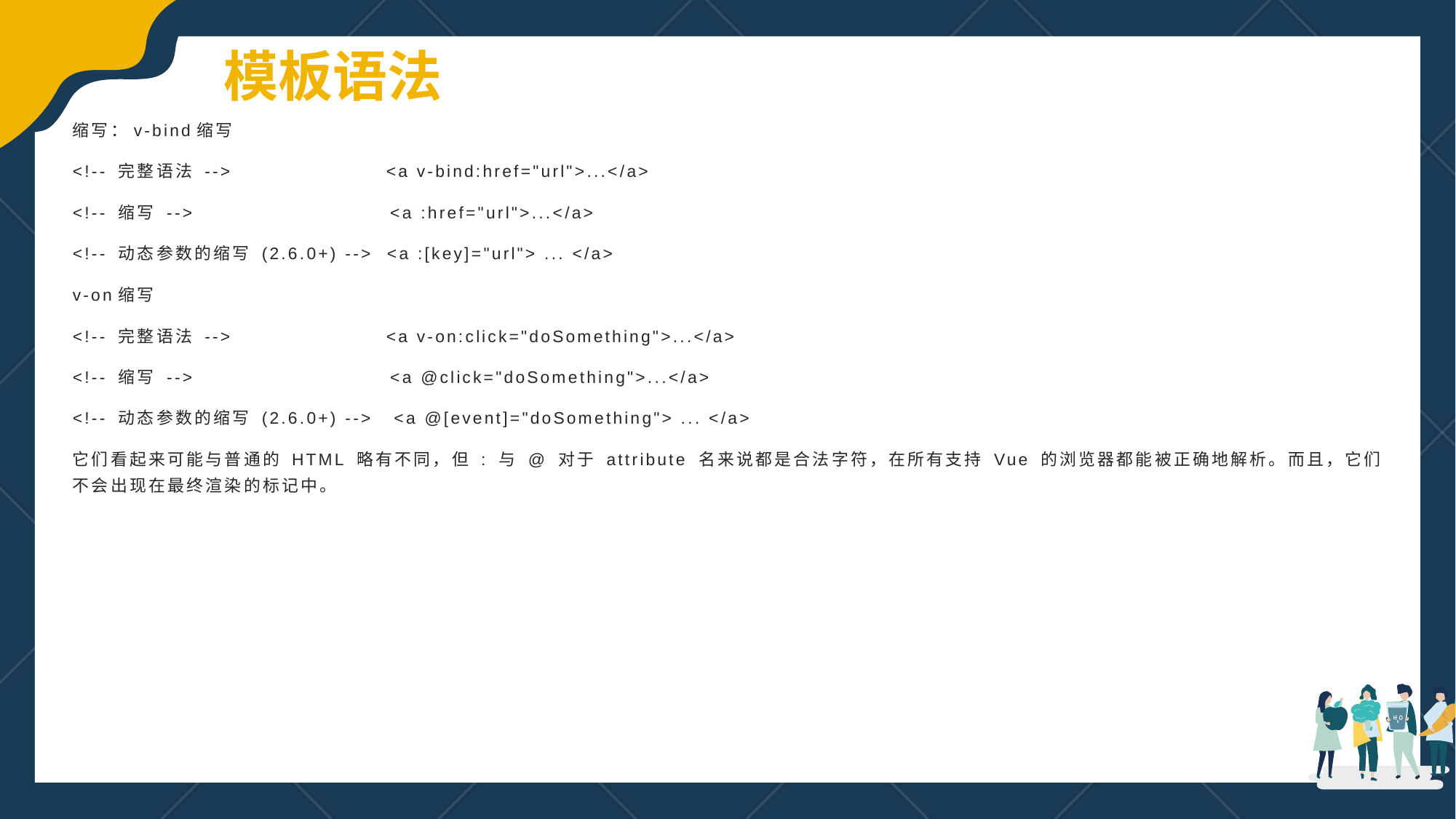

模板语法
缩写：v-bind缩写
<!-- 完整语法 -->                      <a v-bind:href="url">...</a>
<!-- 缩写 -->                            <a :href="url">...</a>
<!-- 动态参数的缩写 (2.6.0+) -->  <a :[key]="url"> ... </a>
v-on缩写
<!-- 完整语法 -->                      <a v-on:click="doSomething">...</a>
<!-- 缩写 -->                            <a @click="doSomething">...</a>
<!-- 动态参数的缩写 (2.6.0+) -->   <a @[event]="doSomething"> ... </a>
它们看起来可能与普通的 HTML 略有不同，但 : 与 @ 对于 attribute 名来说都是合法字符，在所有支持 Vue 的浏览器都能被正确地解析。而且，它们不会出现在最终渲染的标记中。